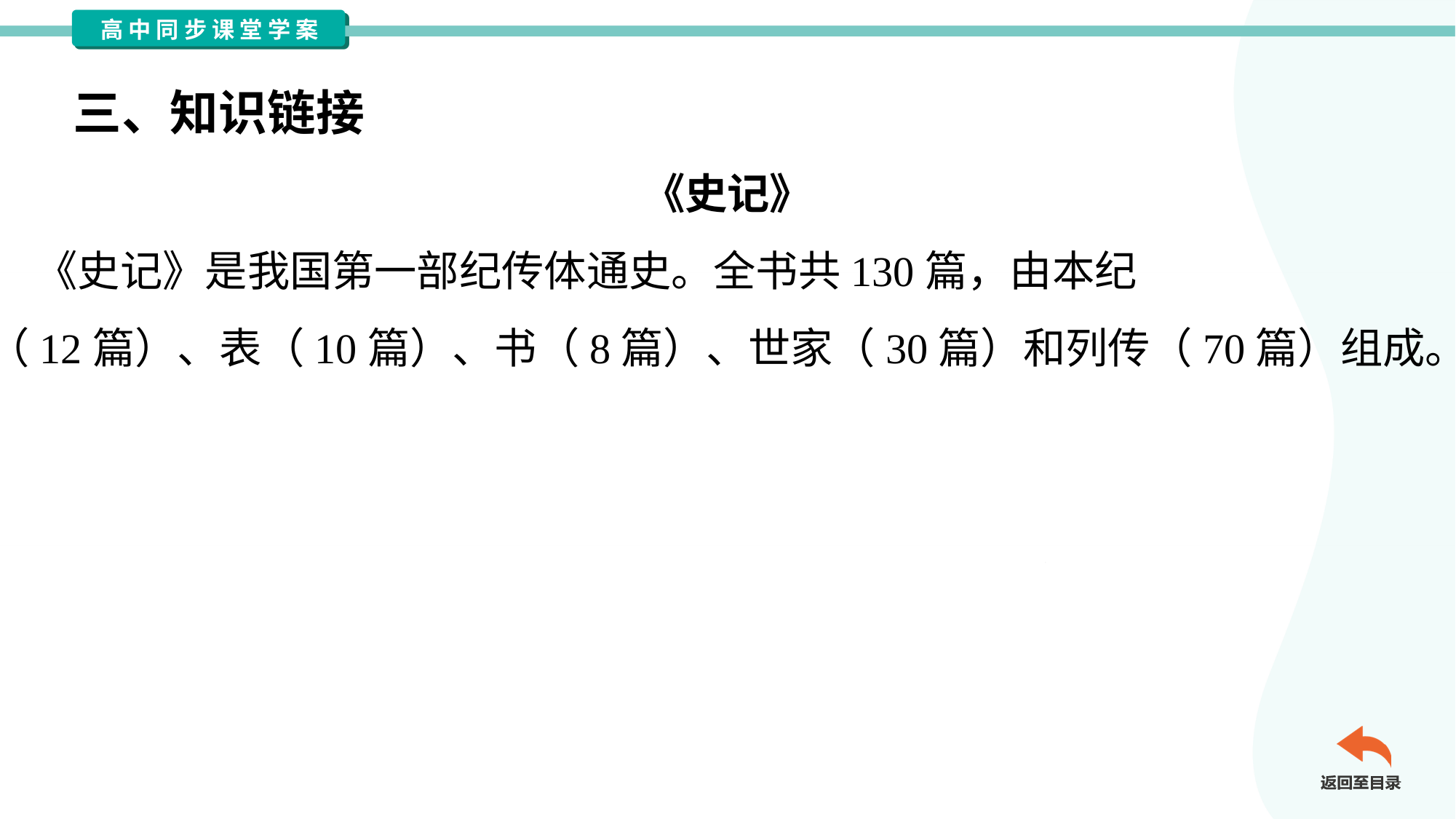

三、知识链接
《史记》
    《史记》是我国第一部纪传体通史。全书共130篇，由本纪
（12篇）、表（10篇）、书（8篇）、世家（30篇）和列传（70篇）组成。